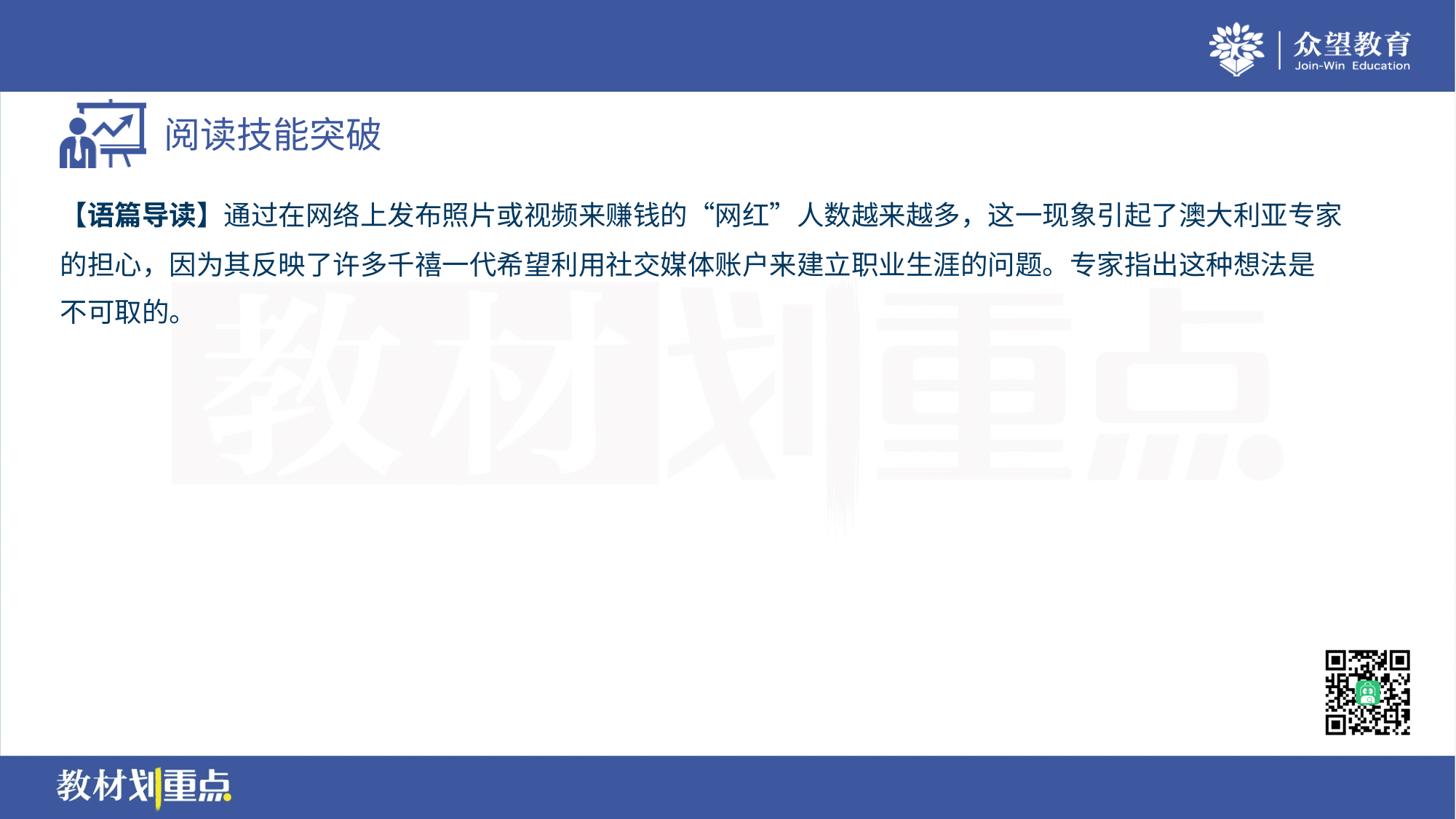

【语篇导读】通过在网络上发布照片或视频来赚钱的“网红”人数越来越多，这一现象引起了澳大利亚专家
的担心，因为其反映了许多千禧一代希望利用社交媒体账户来建立职业生涯的问题。专家指出这种想法是
不可取的。